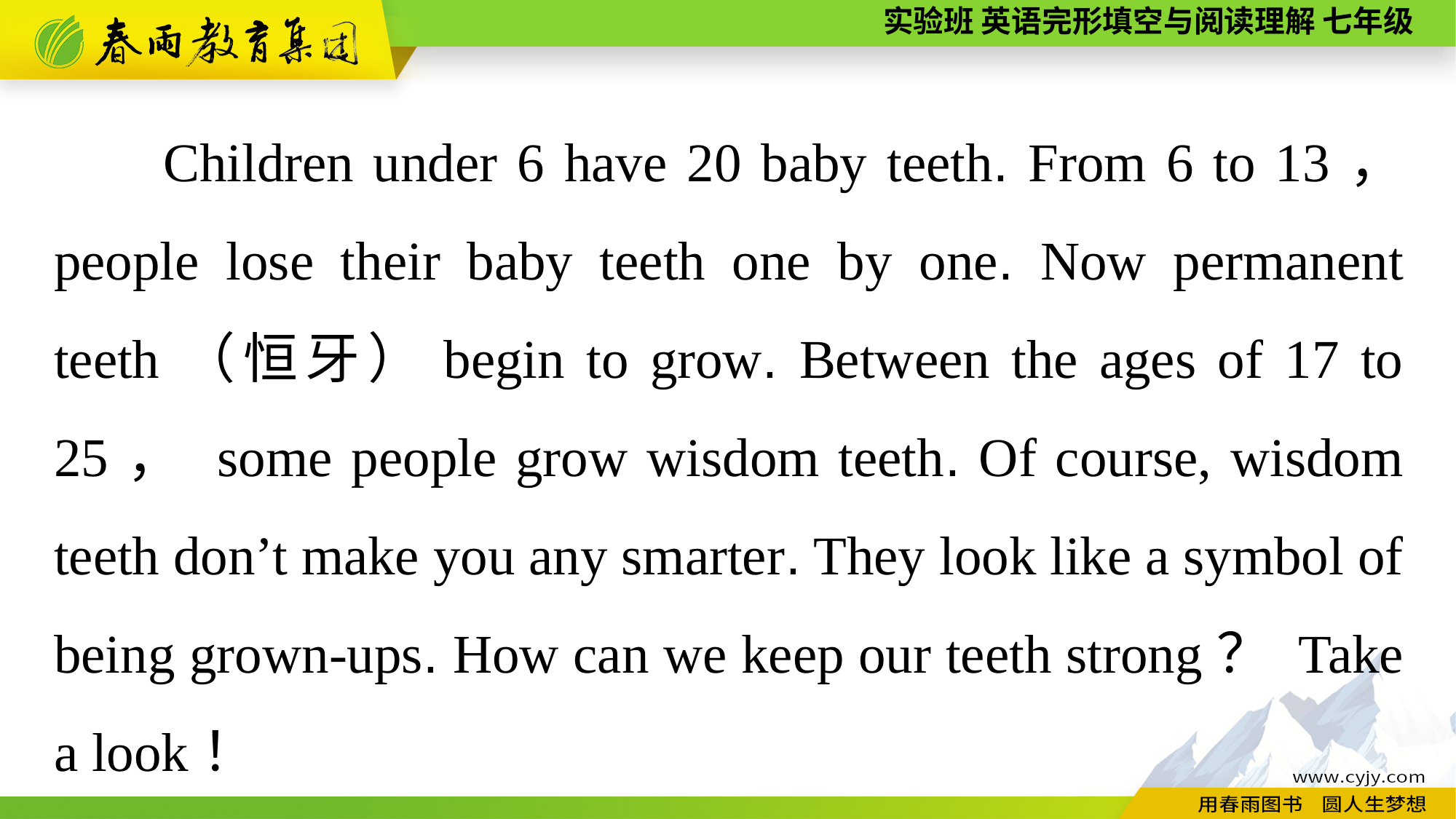

Children under 6 have 20 baby teeth. From 6 to 13， people lose their baby teeth one by one. Now permanent teeth（恒牙）begin to grow. Between the ages of 17 to 25， some people grow wisdom teeth. Of course, wisdom teeth don’t make you any smarter. They look like a symbol of being grown-ups. How can we keep our teeth strong？ Take a look！